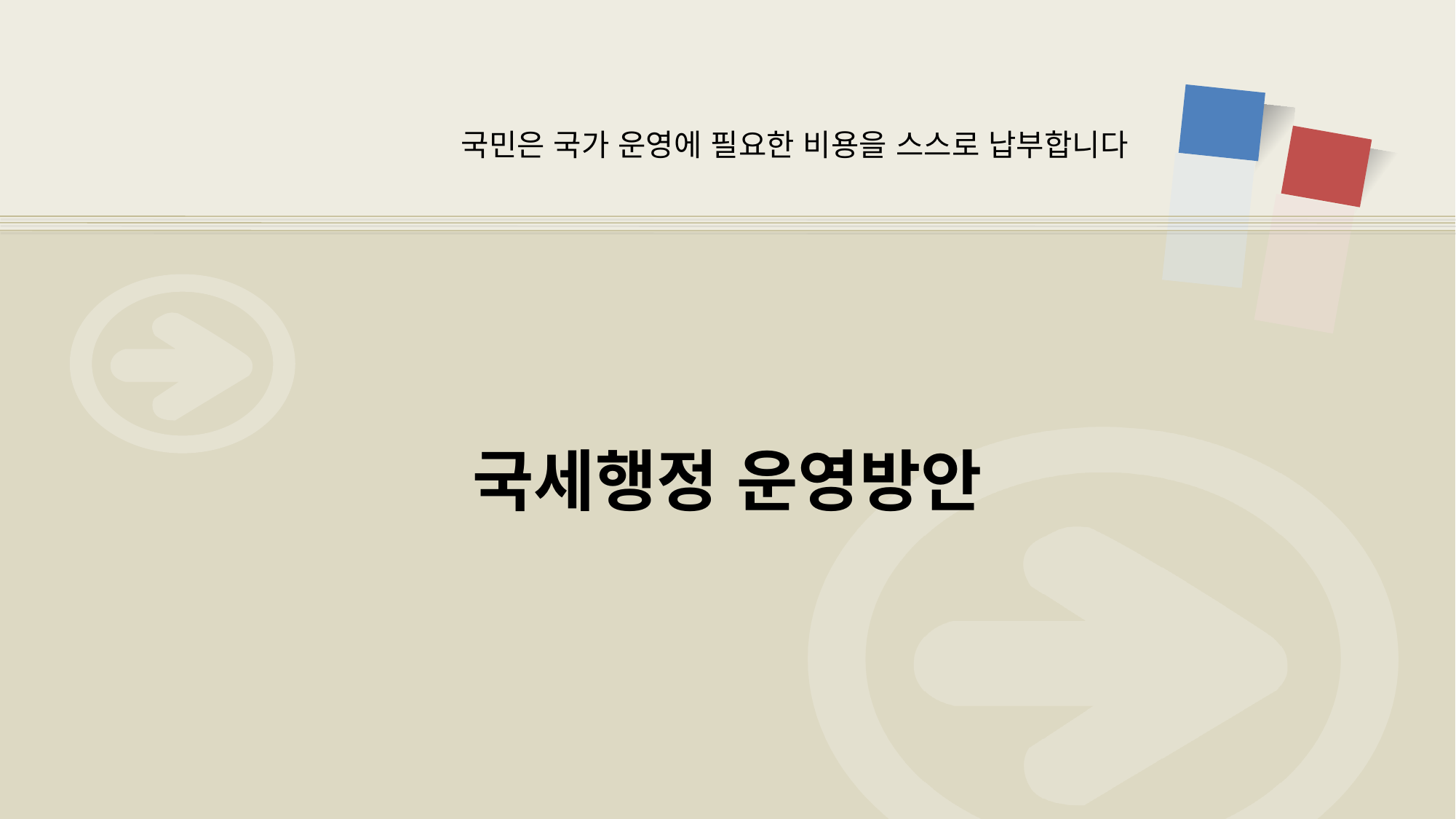

국민은 국가 운영에 필요한 비용을 스스로 납부합니다
# 국세행정 운영방안